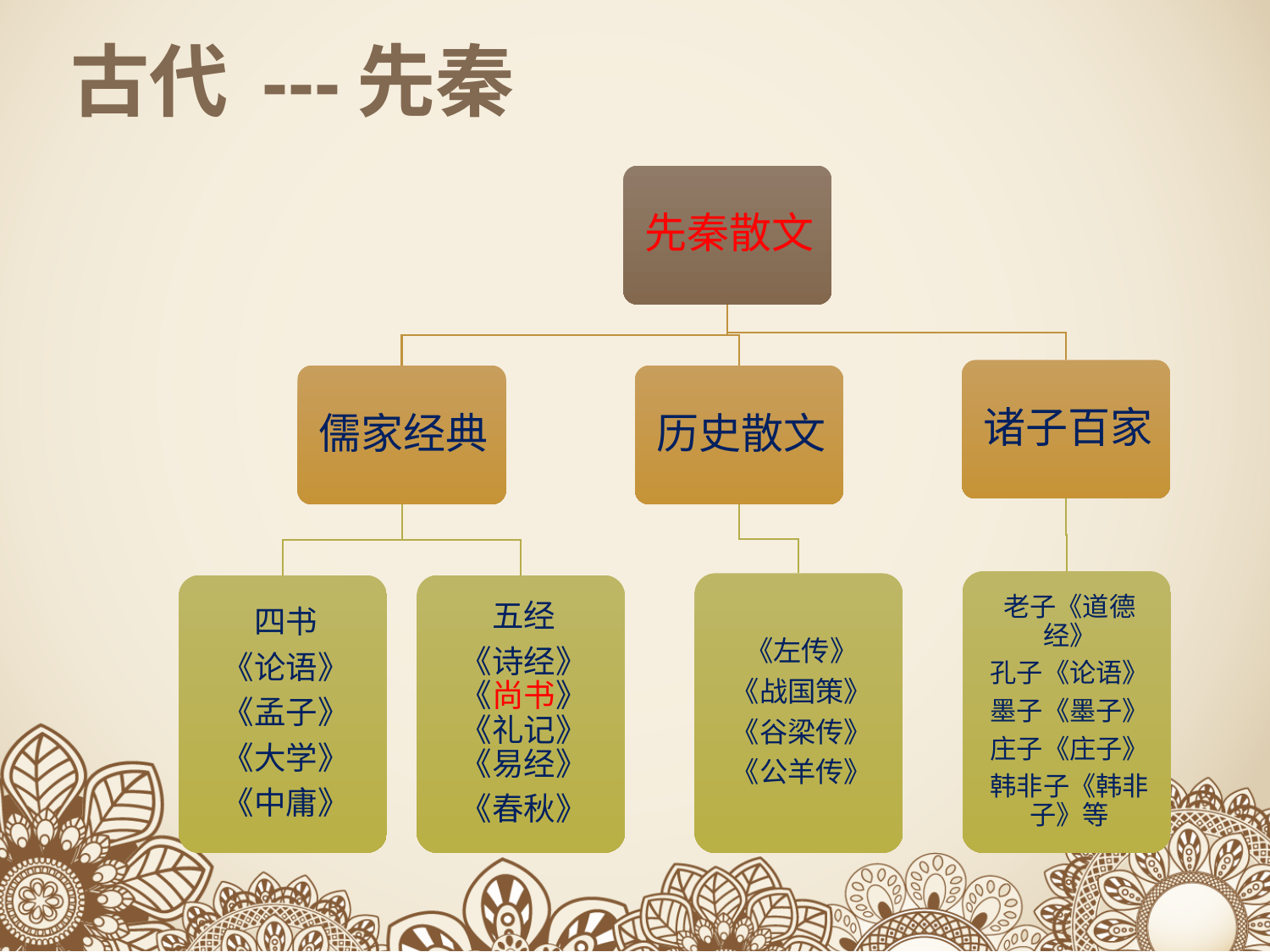

# 古代 ---先秦
先秦散文

儒家经典

四书
《论语》
《孟子》
《大学》
《中庸》

五经
《诗经》《尚书》《礼记》《易经》
《春秋》

历史散文

《左传》
《战国策》
《谷梁传》
《公羊传》

诸子百家

老子《道德经》
孔子《论语》
墨子《墨子》
庄子《庄子》
韩非子《韩非子》等